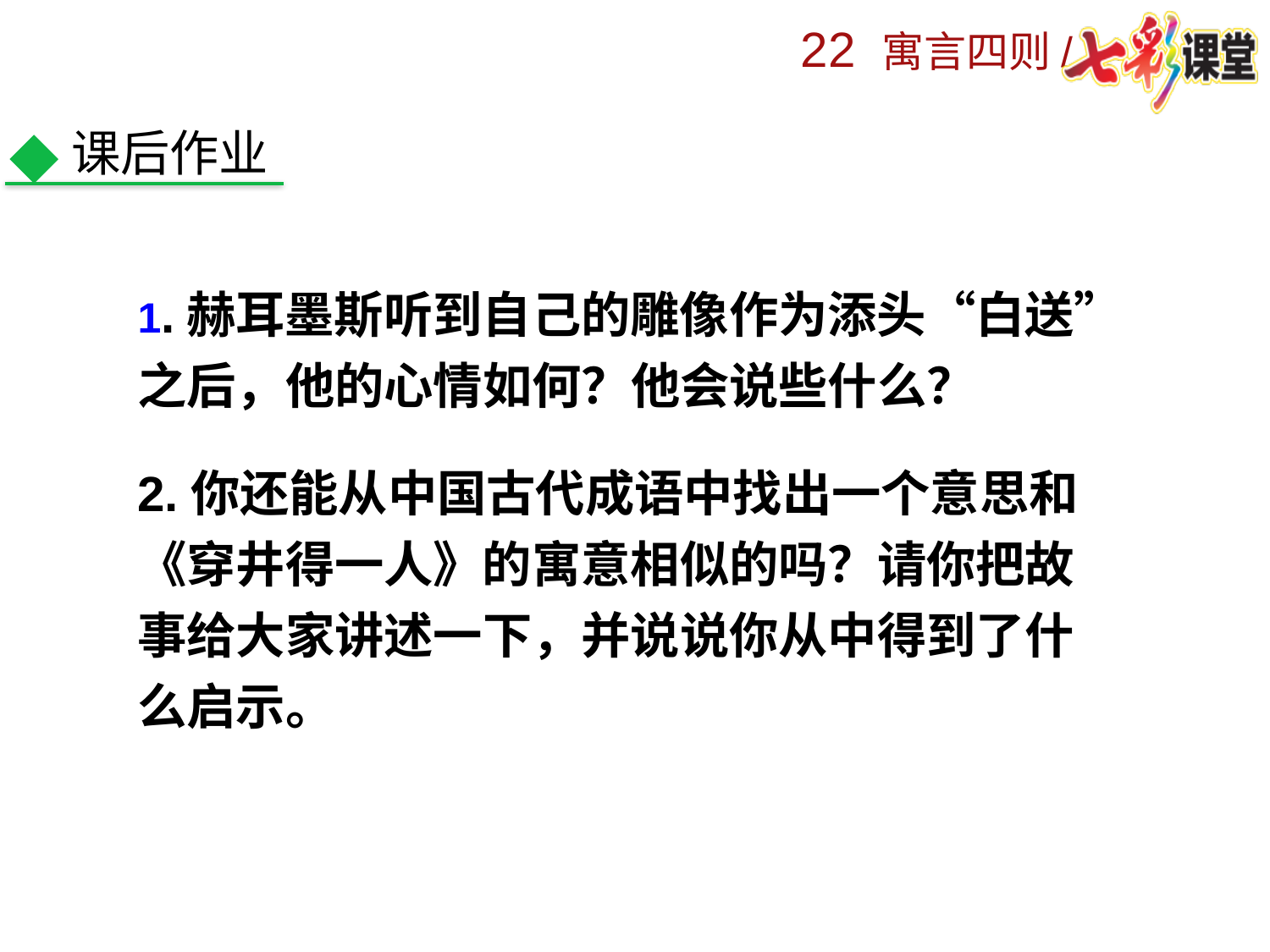

课后作业

1.赫耳墨斯听到自己的雕像作为添头“白送”之后，他的心情如何？他会说些什么？
2.你还能从中国古代成语中找出一个意思和《穿井得一人》的寓意相似的吗？请你把故事给大家讲述一下，并说说你从中得到了什么启示。